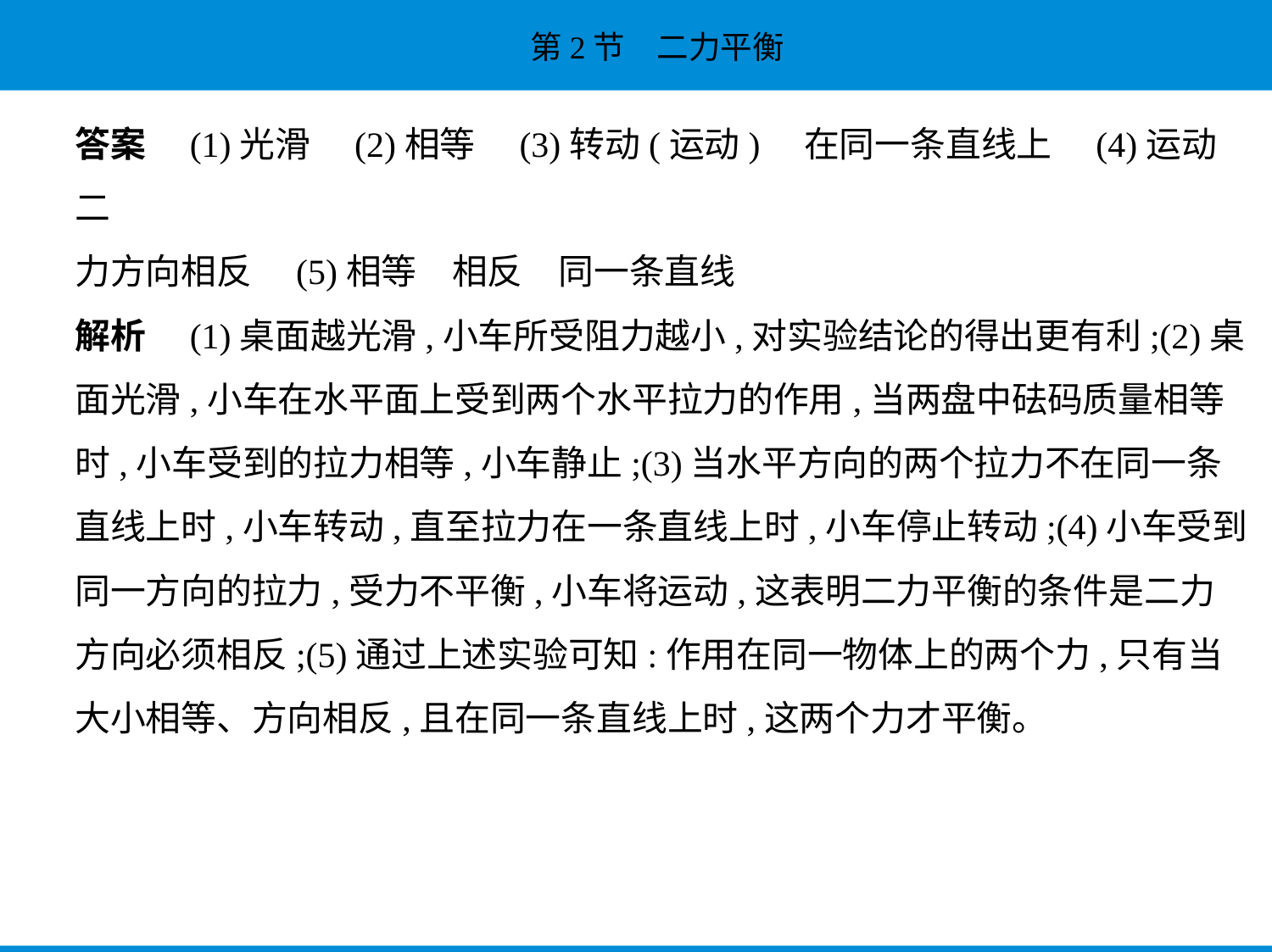

答案　(1)光滑　(2)相等　(3)转动(运动)　在同一条直线上　(4)运动　二
力方向相反　(5)相等　相反　同一条直线
解析　(1)桌面越光滑,小车所受阻力越小,对实验结论的得出更有利;(2)桌
面光滑,小车在水平面上受到两个水平拉力的作用,当两盘中砝码质量相等
时,小车受到的拉力相等,小车静止;(3)当水平方向的两个拉力不在同一条
直线上时,小车转动,直至拉力在一条直线上时,小车停止转动;(4)小车受到
同一方向的拉力,受力不平衡,小车将运动,这表明二力平衡的条件是二力
方向必须相反;(5)通过上述实验可知:作用在同一物体上的两个力,只有当
大小相等、方向相反,且在同一条直线上时,这两个力才平衡。